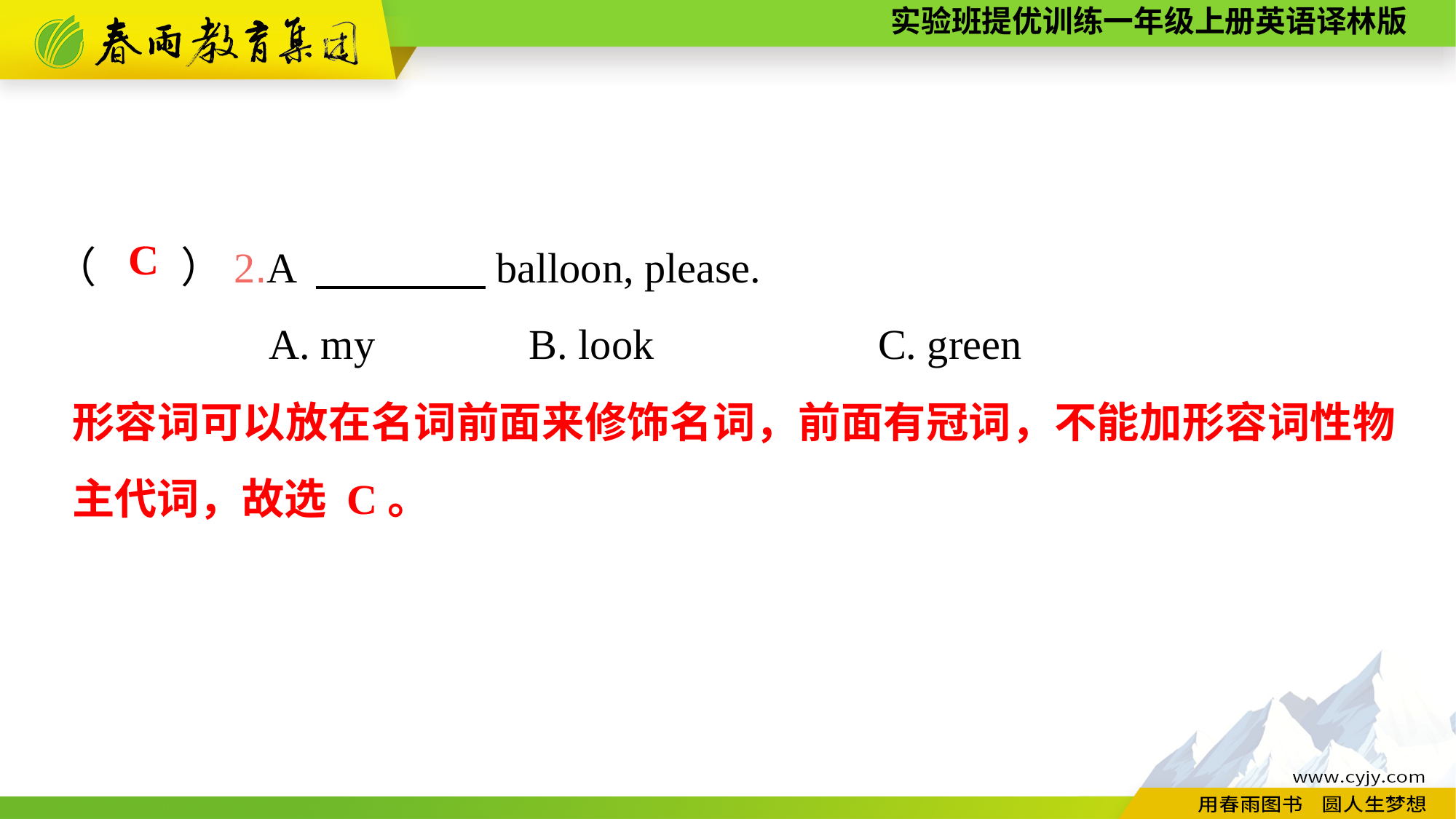

（　　）2.A 　　　　balloon, please.
A. my	              B. look  	                C. green
C
形容词可以放在名词前面来修饰名词，前面有冠词，不能加形容词性物主代词，故选 C。